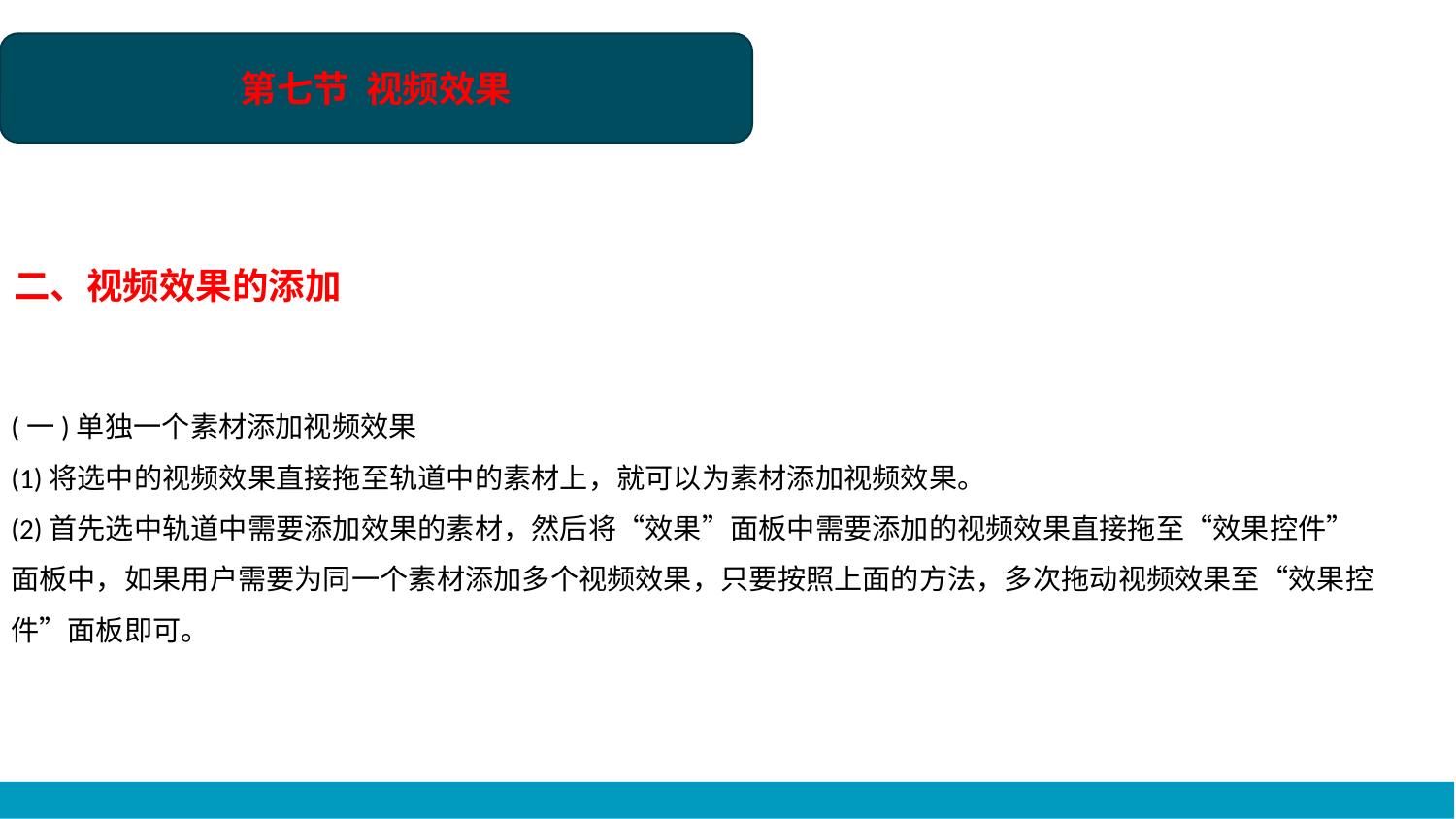

第七节  视频效果
二、视频效果的添加
(一)单独一个素材添加视频效果
(1)将选中的视频效果直接拖至轨道中的素材上，就可以为素材添加视频效果。
(2)首先选中轨道中需要添加效果的素材，然后将“效果”面板中需要添加的视频效果直接拖至“效果控件”面板中，如果用户需要为同一个素材添加多个视频效果，只要按照上面的方法，多次拖动视频效果至“效果控件”面板即可。